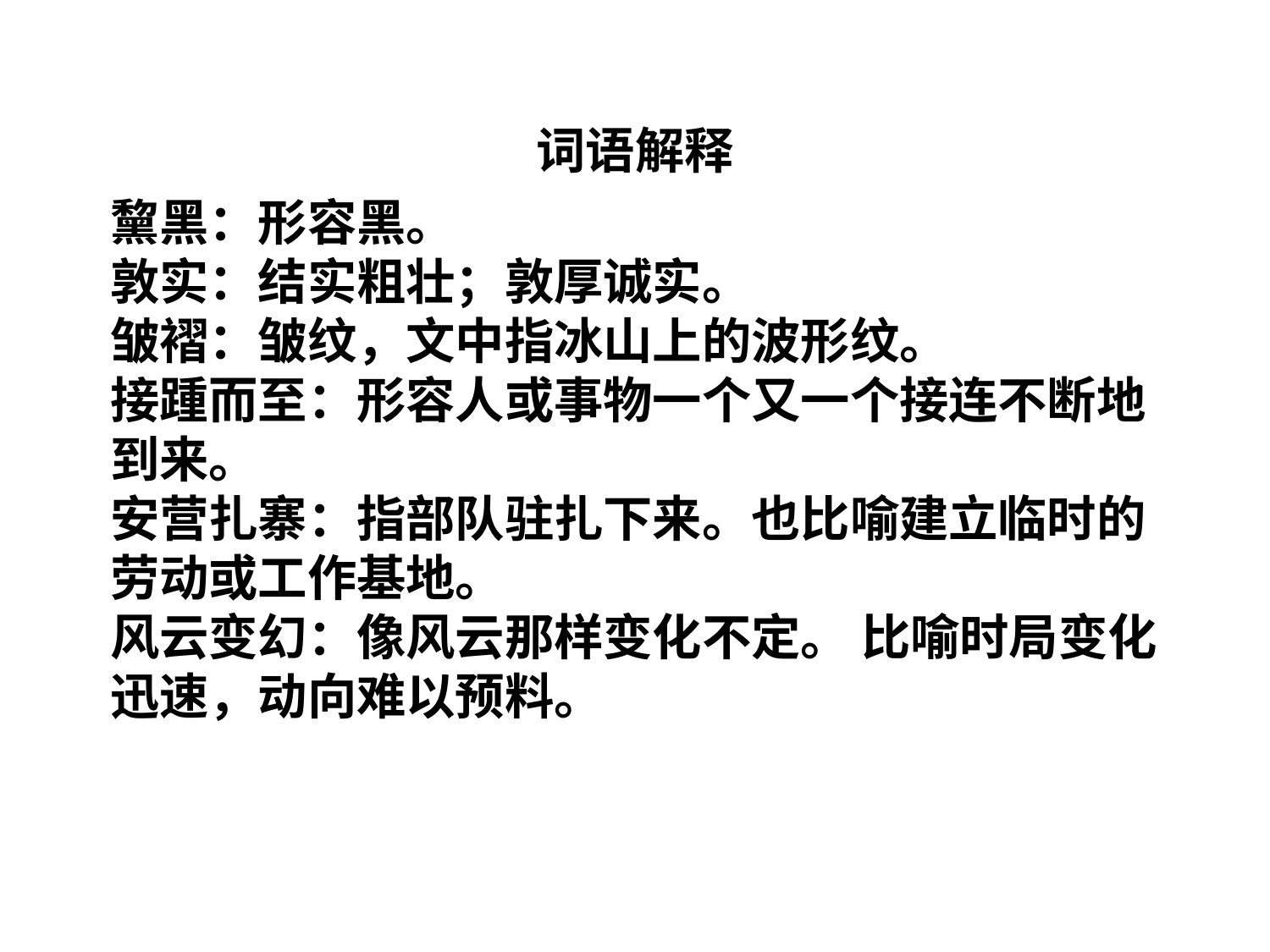

词语解释
黧黑：形容黑。
敦实：结实粗壮；敦厚诚实。
皱褶：皱纹，文中指冰山上的波形纹。
接踵而至：形容人或事物一个又一个接连不断地到来。
安营扎寨：指部队驻扎下来。也比喻建立临时的劳动或工作基地。
风云变幻：像风云那样变化不定。 比喻时局变化迅速，动向难以预料。